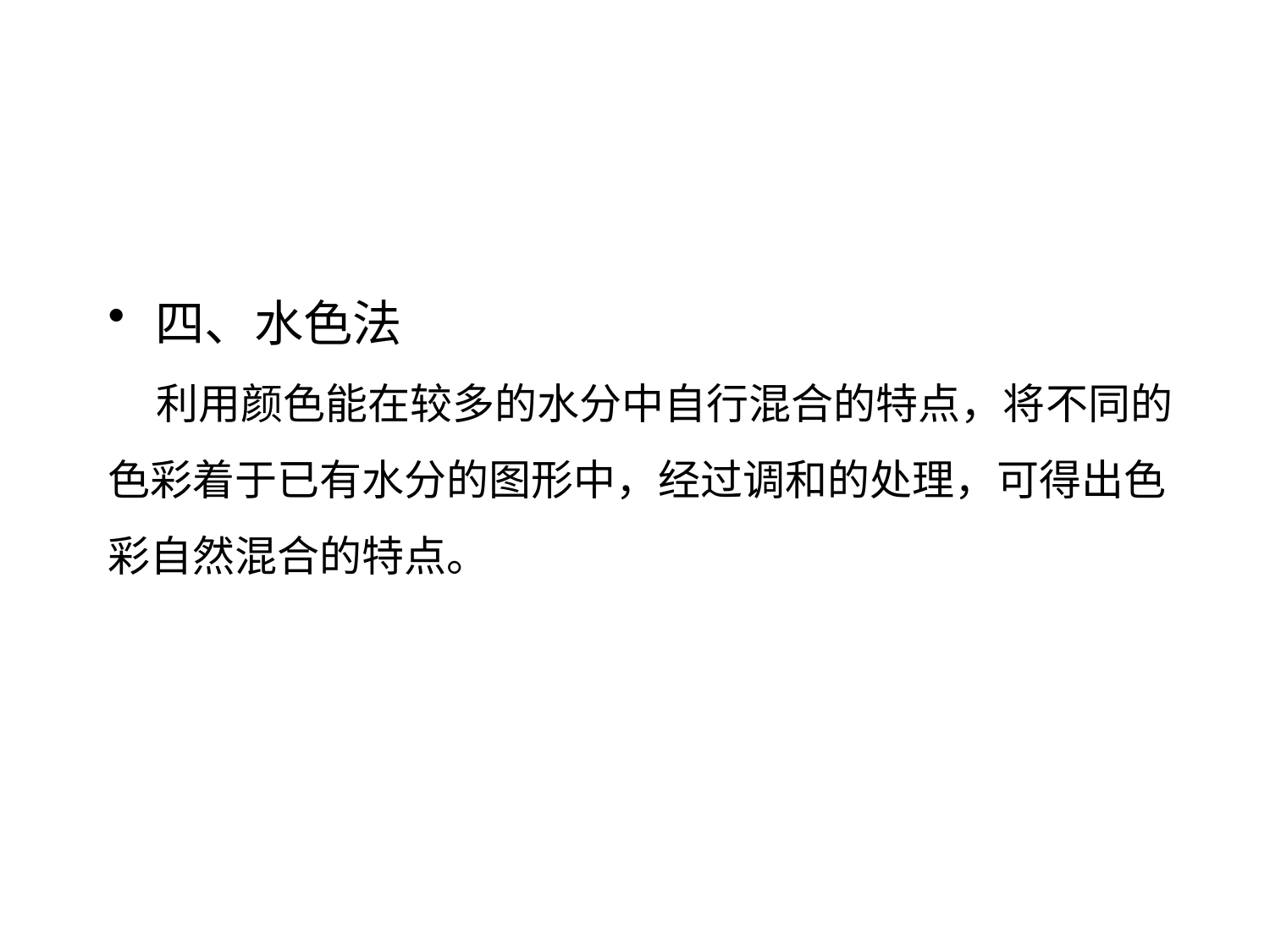

四、水色法
    利用颜色能在较多的水分中自行混合的特点，将不同的色彩着于已有水分的图形中，经过调和的处理，可得出色彩自然混合的特点。